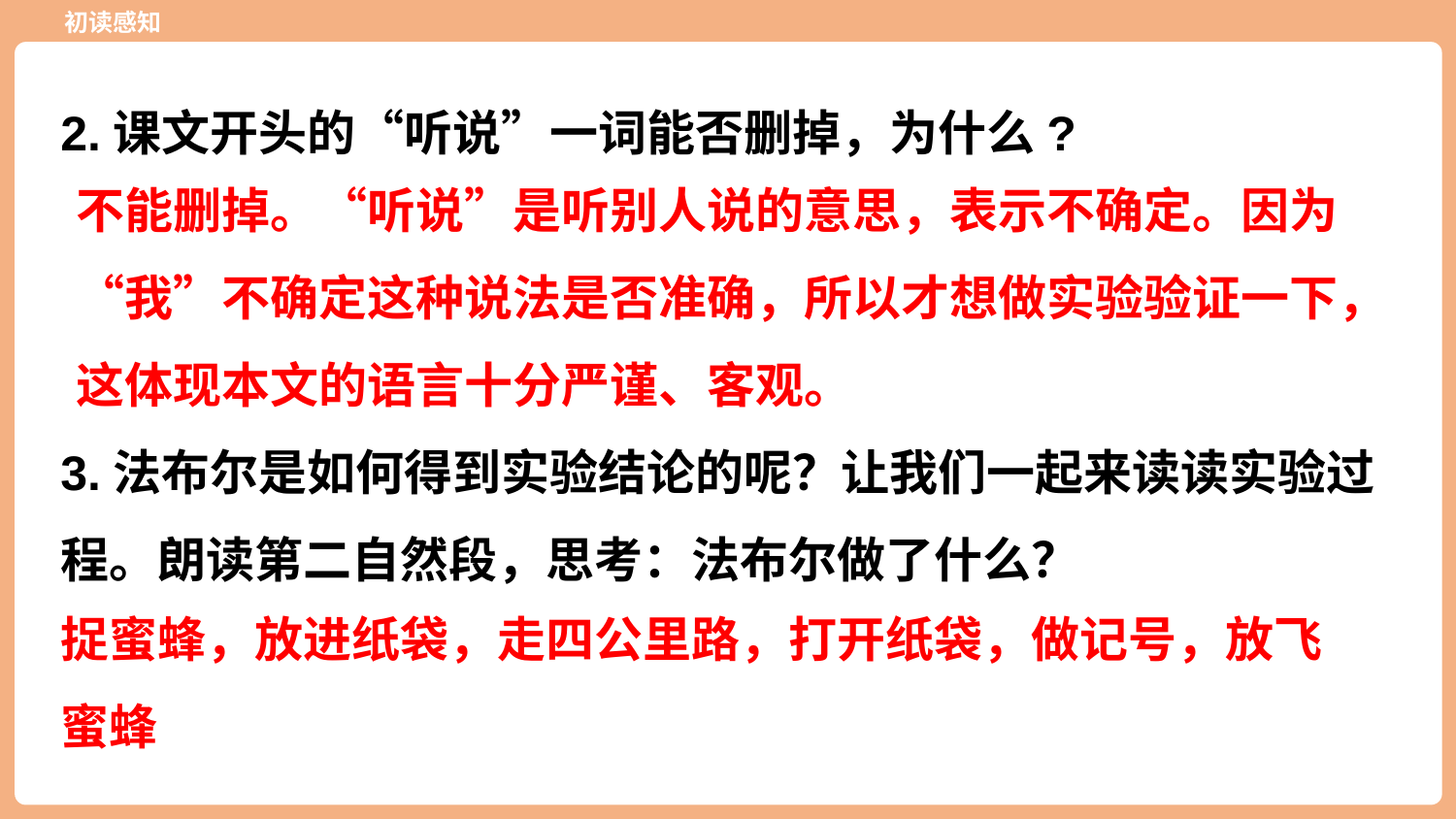

2.课文开头的“听说”一词能否删掉，为什么?
不能删掉。“听说”是听别人说的意思，表示不确定。因为“我”不确定这种说法是否准确，所以才想做实验验证一下，这体现本文的语言十分严谨、客观。
3.法布尔是如何得到实验结论的呢？让我们一起来读读实验过程。朗读第二自然段，思考：法布尔做了什么？
捉蜜蜂，放进纸袋，走四公里路，打开纸袋，做记号，放飞蜜蜂